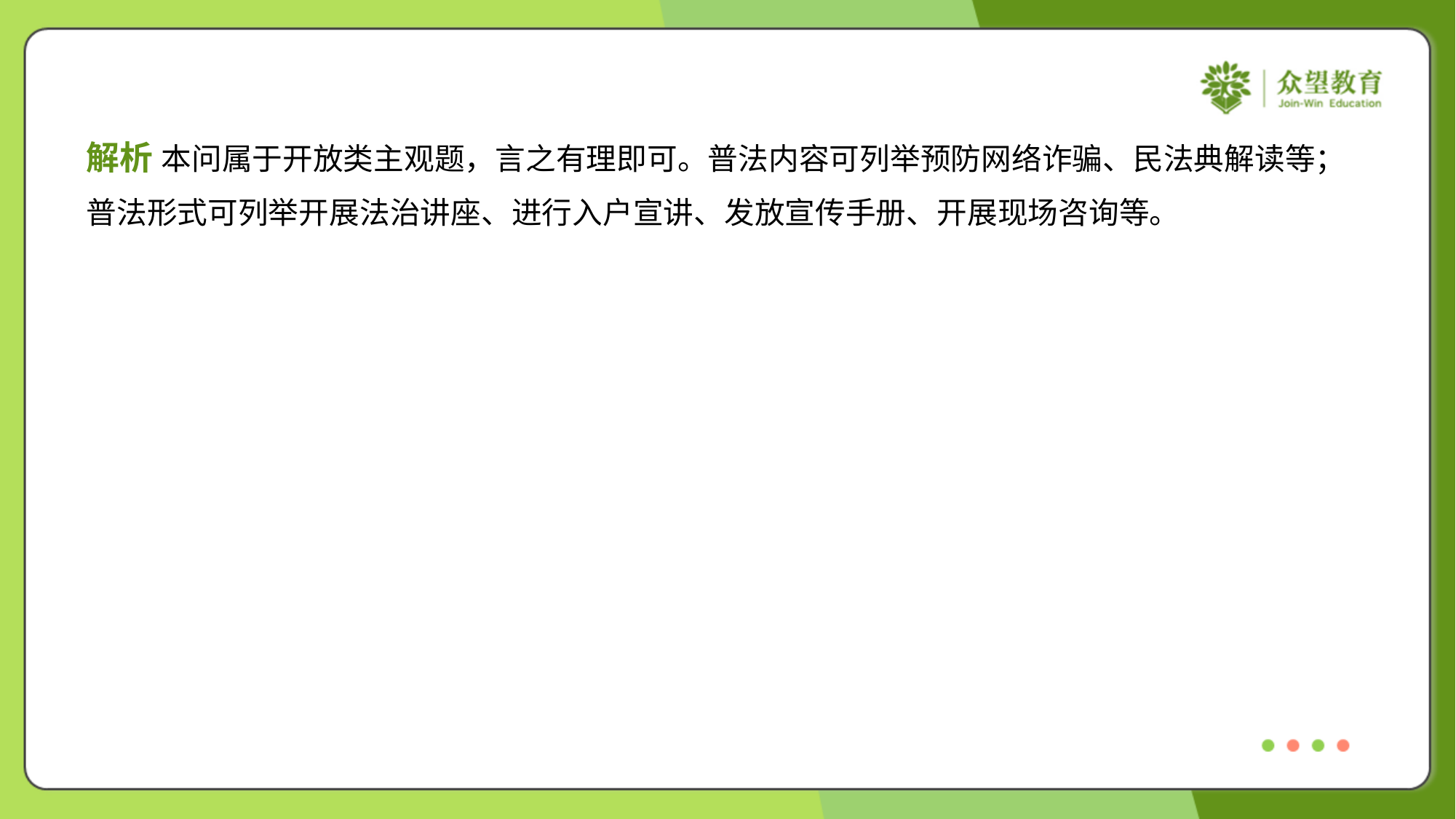

解析 本问属于开放类主观题，言之有理即可。普法内容可列举预防网络诈骗、民法典解读等；
普法形式可列举开展法治讲座、进行入户宣讲、发放宣传手册、开展现场咨询等。